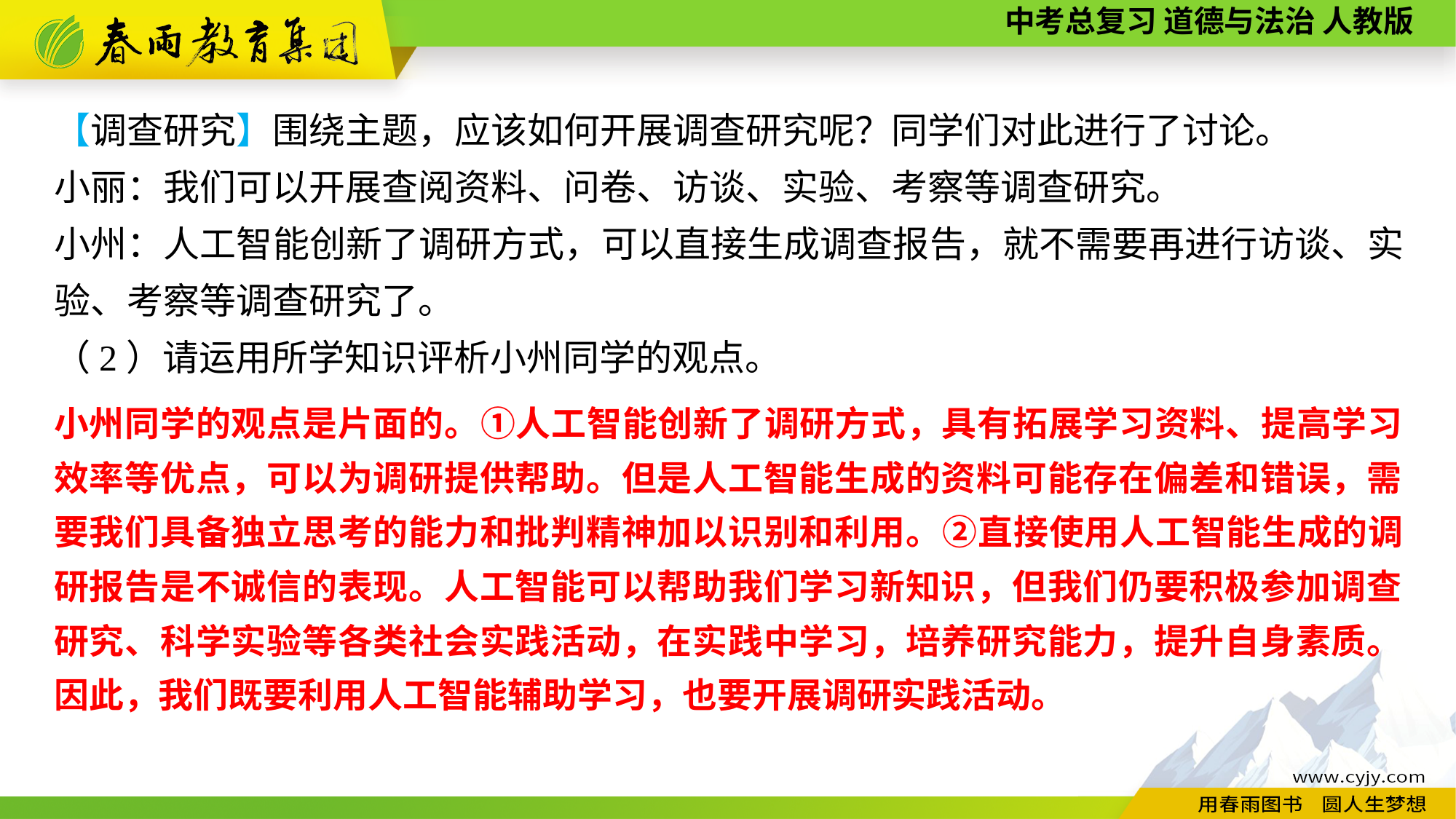

【调查研究】围绕主题，应该如何开展调查研究呢？同学们对此进行了讨论。
小丽：我们可以开展查阅资料、问卷、访谈、实验、考察等调查研究。
小州：人工智能创新了调研方式，可以直接生成调查报告，就不需要再进行访谈、实验、考察等调查研究了。
（2）请运用所学知识评析小州同学的观点。
小州同学的观点是片面的。①人工智能创新了调研方式，具有拓展学习资料、提高学习效率等优点，可以为调研提供帮助。但是人工智能生成的资料可能存在偏差和错误，需要我们具备独立思考的能力和批判精神加以识别和利用。②直接使用人工智能生成的调研报告是不诚信的表现。人工智能可以帮助我们学习新知识，但我们仍要积极参加调查研究、科学实验等各类社会实践活动，在实践中学习，培养研究能力，提升自身素质。因此，我们既要利用人工智能辅助学习，也要开展调研实践活动。